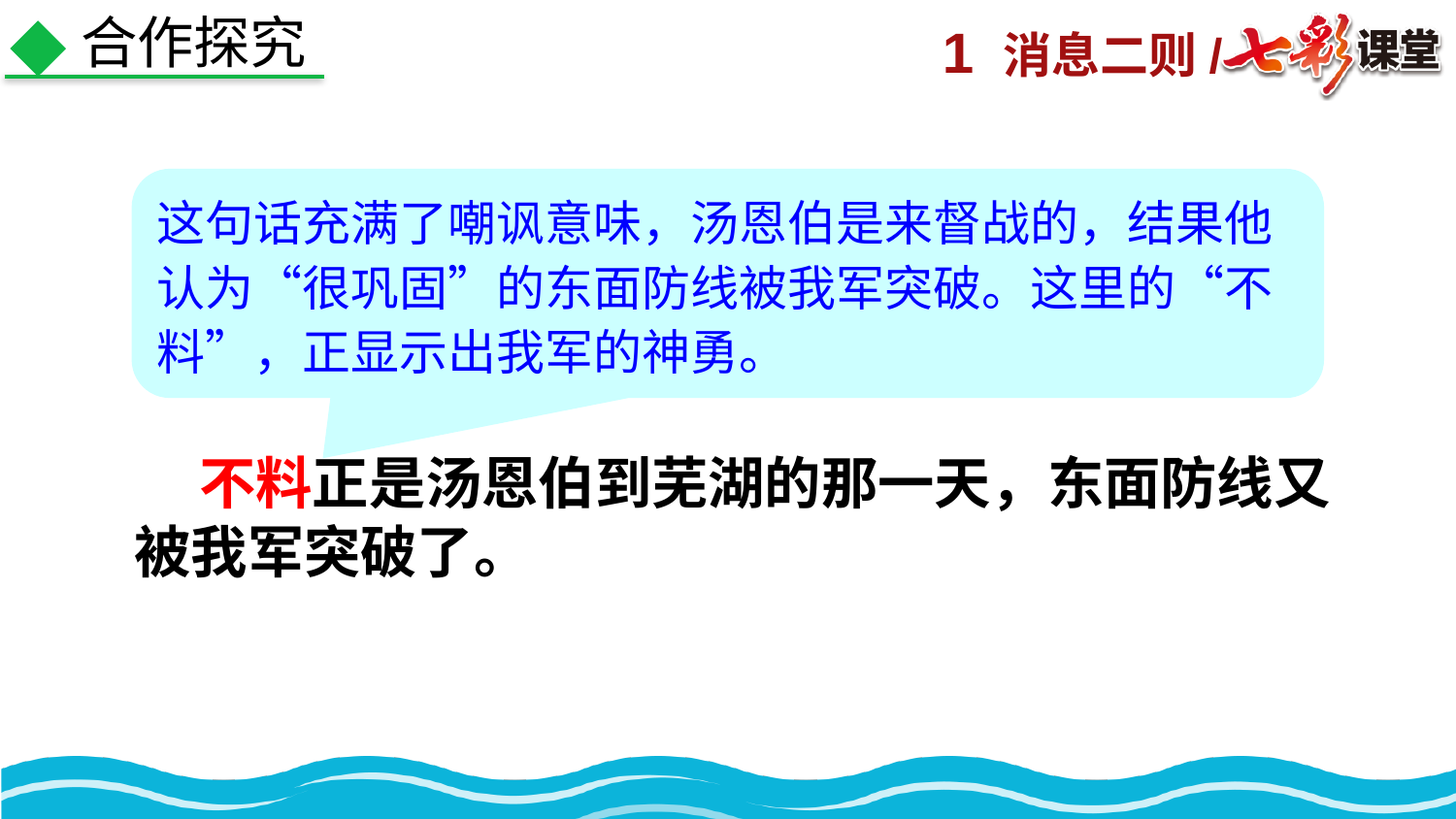

合作探究

这句话充满了嘲讽意味，汤恩伯是来督战的，结果他认为“很巩固”的东面防线被我军突破。这里的“不料”，正显示出我军的神勇。

    不料正是汤恩伯到芜湖的那一天，东面防线又被我军突破了。